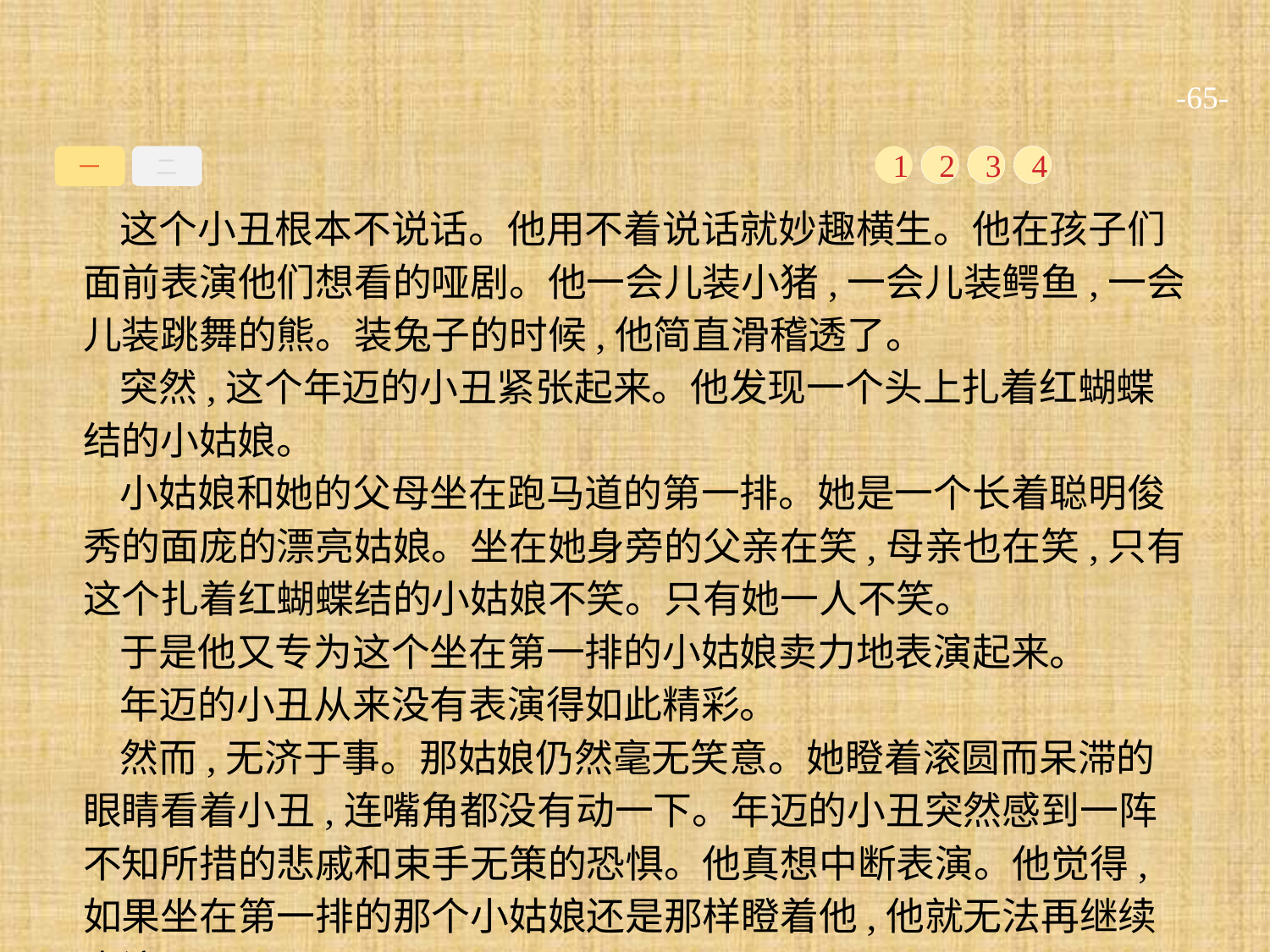

-65-
一
二
1
2
3
4
这个小丑根本不说话。他用不着说话就妙趣横生。他在孩子们面前表演他们想看的哑剧。他一会儿装小猪,一会儿装鳄鱼,一会儿装跳舞的熊。装兔子的时候,他简直滑稽透了。
突然,这个年迈的小丑紧张起来。他发现一个头上扎着红蝴蝶结的小姑娘。
小姑娘和她的父母坐在跑马道的第一排。她是一个长着聪明俊秀的面庞的漂亮姑娘。坐在她身旁的父亲在笑,母亲也在笑,只有这个扎着红蝴蝶结的小姑娘不笑。只有她一人不笑。
于是他又专为这个坐在第一排的小姑娘卖力地表演起来。
年迈的小丑从来没有表演得如此精彩。
然而,无济于事。那姑娘仍然毫无笑意。她瞪着滚圆而呆滞的眼睛看着小丑,连嘴角都没有动一下。年迈的小丑突然感到一阵不知所措的悲戚和束手无策的恐惧。他真想中断表演。他觉得,如果坐在第一排的那个小姑娘还是那样瞪着他,他就无法再继续表演了。